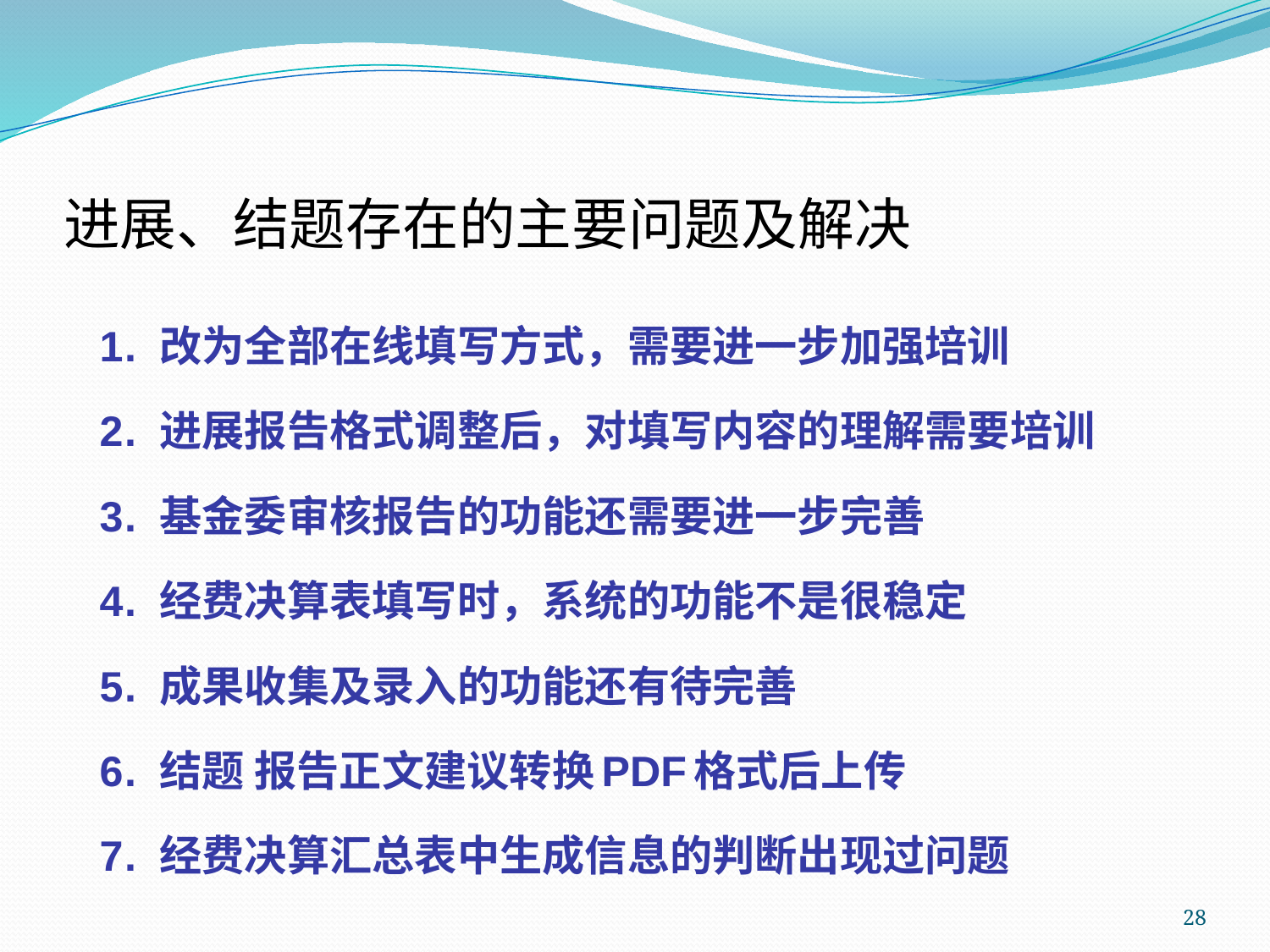

# 进展、结题存在的主要问题及解决
改为全部在线填写方式，需要进一步加强培训
进展报告格式调整后，对填写内容的理解需要培训
基金委审核报告的功能还需要进一步完善
经费决算表填写时，系统的功能不是很稳定
成果收集及录入的功能还有待完善
结题 报告正文建议转换PDF格式后上传
经费决算汇总表中生成信息的判断出现过问题

28